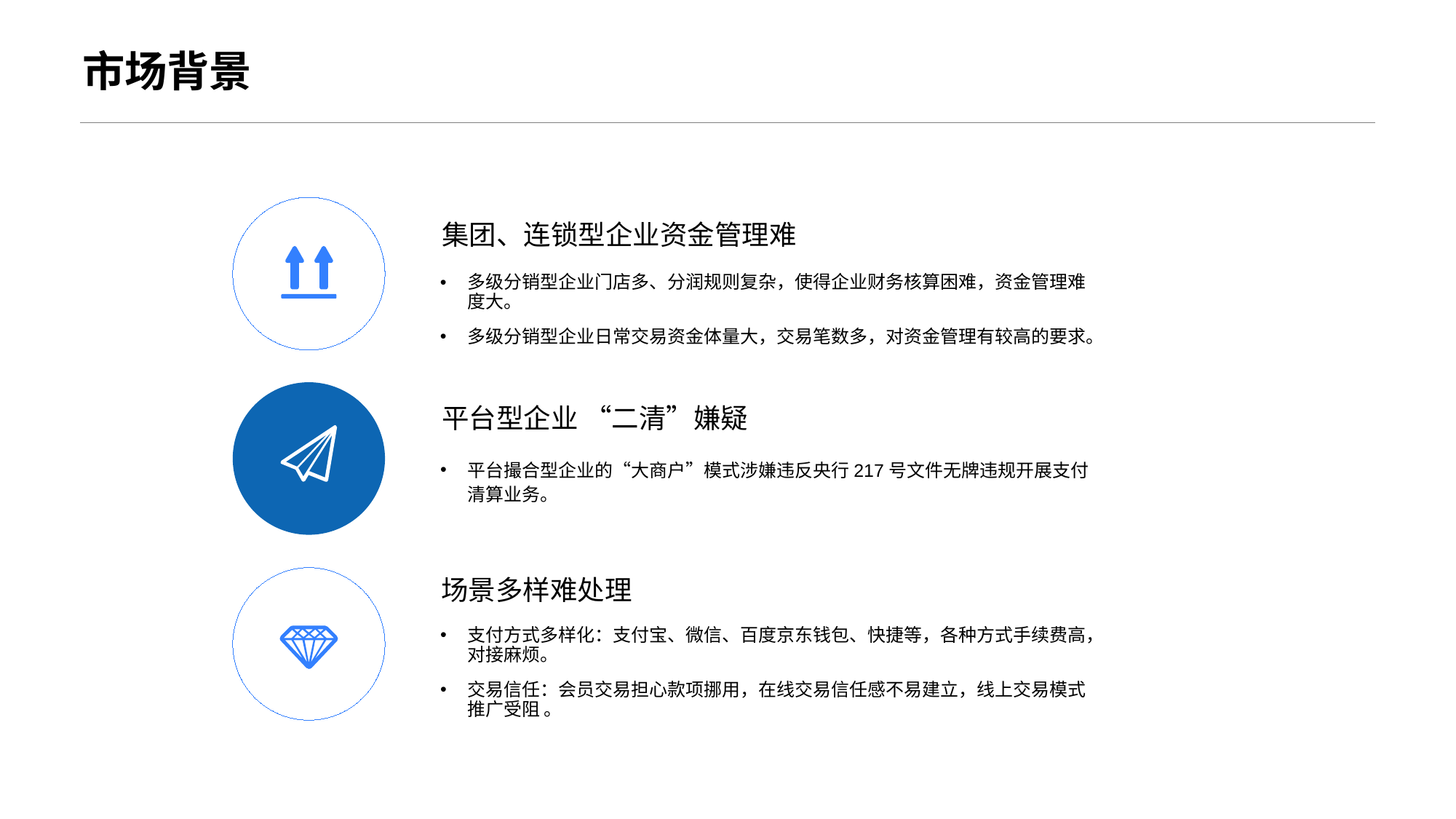

市场背景

集团、连锁型企业资金管理难

多级分销型企业门店多、分润规则复杂，使得企业财务核算困难，资金管理难度大。
多级分销型企业日常交易资金体量大，交易笔数多，对资金管理有较高的要求。

平台型企业 “二清”嫌疑

平台撮合型企业的“大商户”模式涉嫌违反央行217号文件无牌违规开展支付清算业务。
场景多样难处理

支付方式多样化：支付宝、微信、百度京东钱包、快捷等，各种方式手续费高，对接麻烦。
交易信任：会员交易担心款项挪用，在线交易信任感不易建立，线上交易模式推广受阻 。